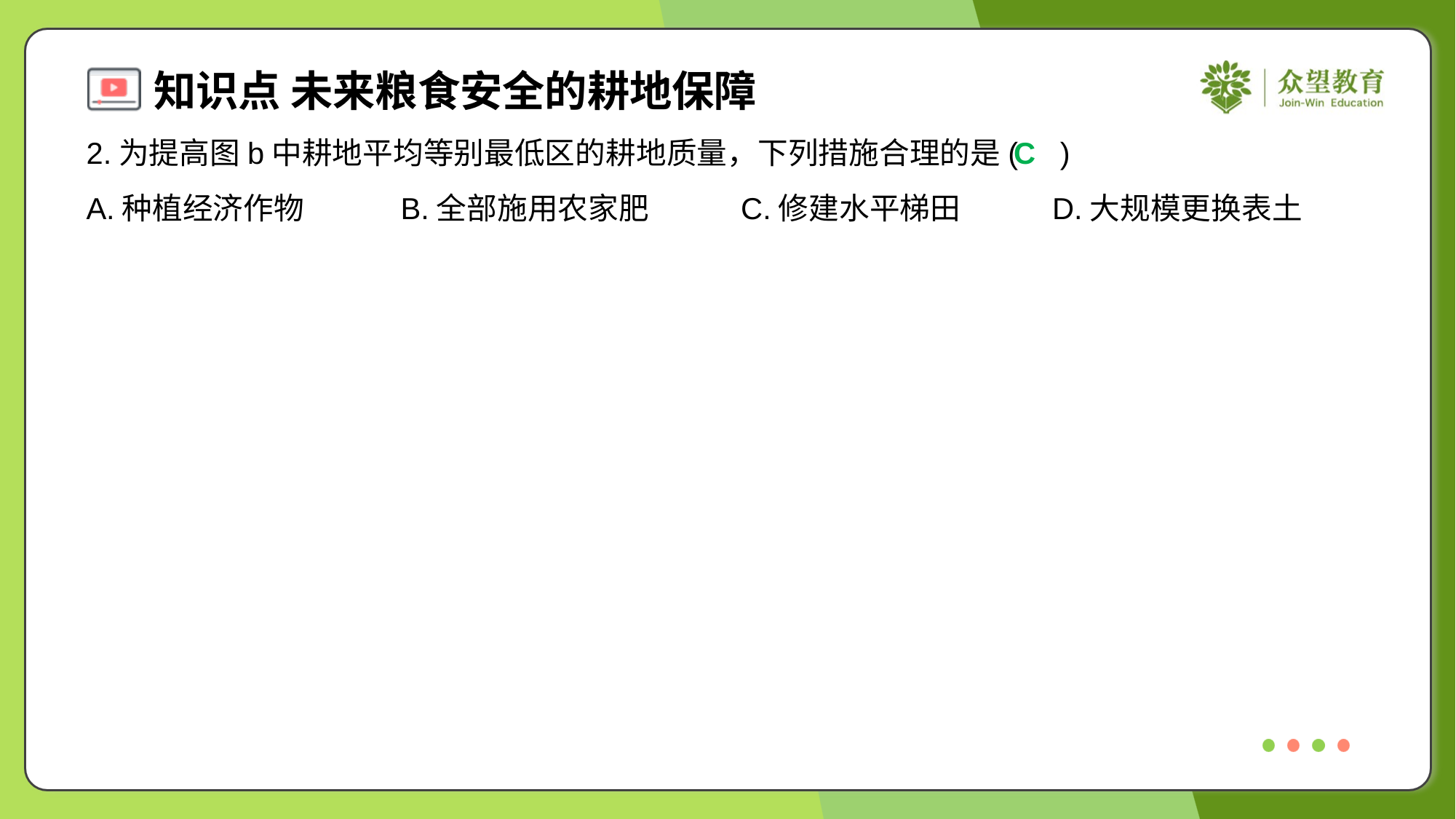

2.为提高图b中耕地平均等别最低区的耕地质量，下列措施合理的是(     )
C
A.种植经济作物	B.全部施用农家肥	C.修建水平梯田	D.大规模更换表土